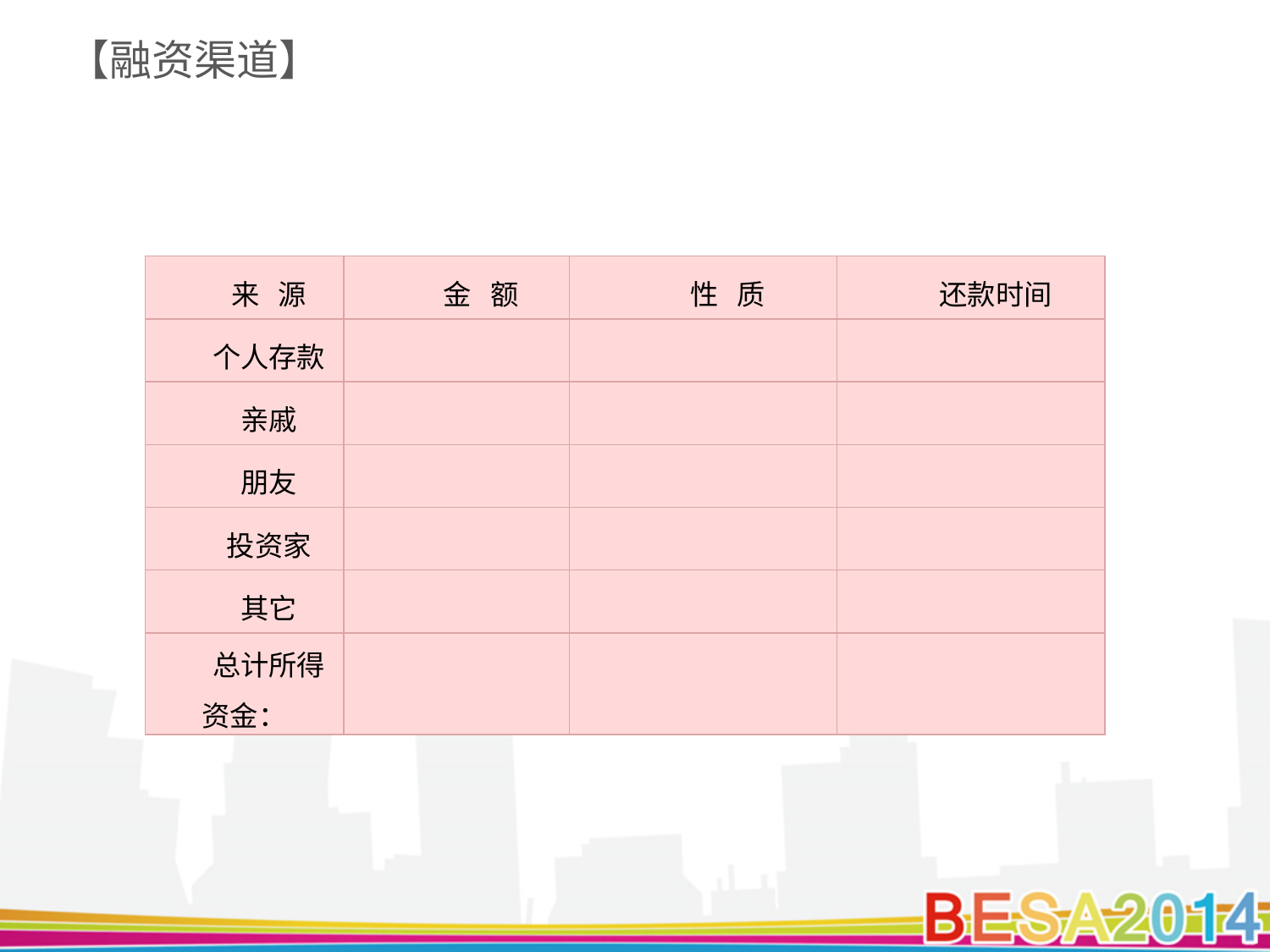

# 【融资渠道】
| 来 源 | 金 额 | 性 质 | 还款时间 |
| --- | --- | --- | --- |
| 个人存款 |  |  |  |
| 亲戚 |  |  |  |
| 朋友 |  |  |  |
| 投资家 |  |  |  |
| 其它 |  |  |  |
| 总计所得资金： |  |  |  |